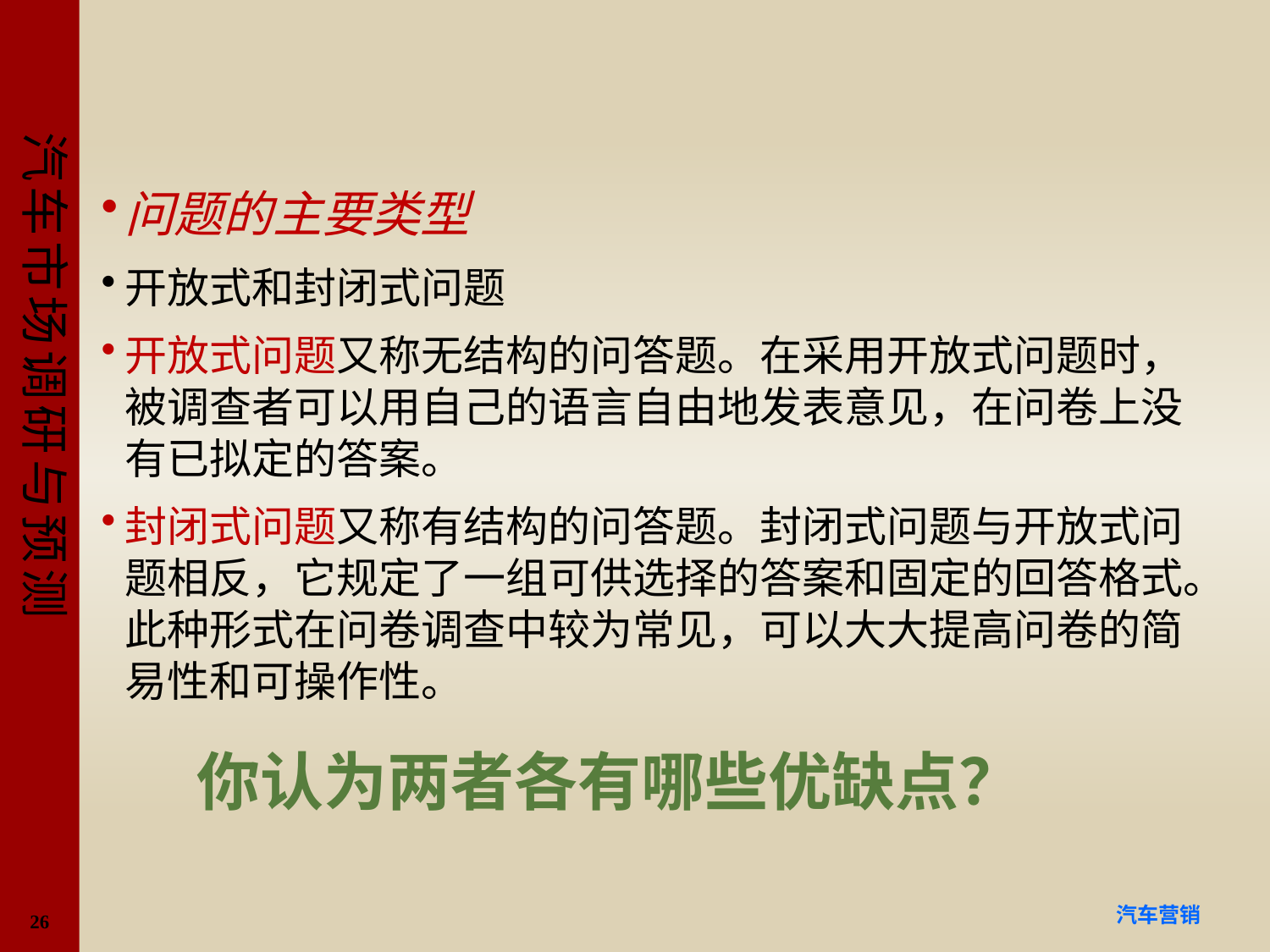

#
问题的主要类型
开放式和封闭式问题
开放式问题又称无结构的问答题。在采用开放式问题时，被调查者可以用自己的语言自由地发表意见，在问卷上没有已拟定的答案。
封闭式问题又称有结构的问答题。封闭式问题与开放式问题相反，它规定了一组可供选择的答案和固定的回答格式。此种形式在问卷调查中较为常见，可以大大提高问卷的简易性和可操作性。

你认为两者各有哪些优缺点？
26